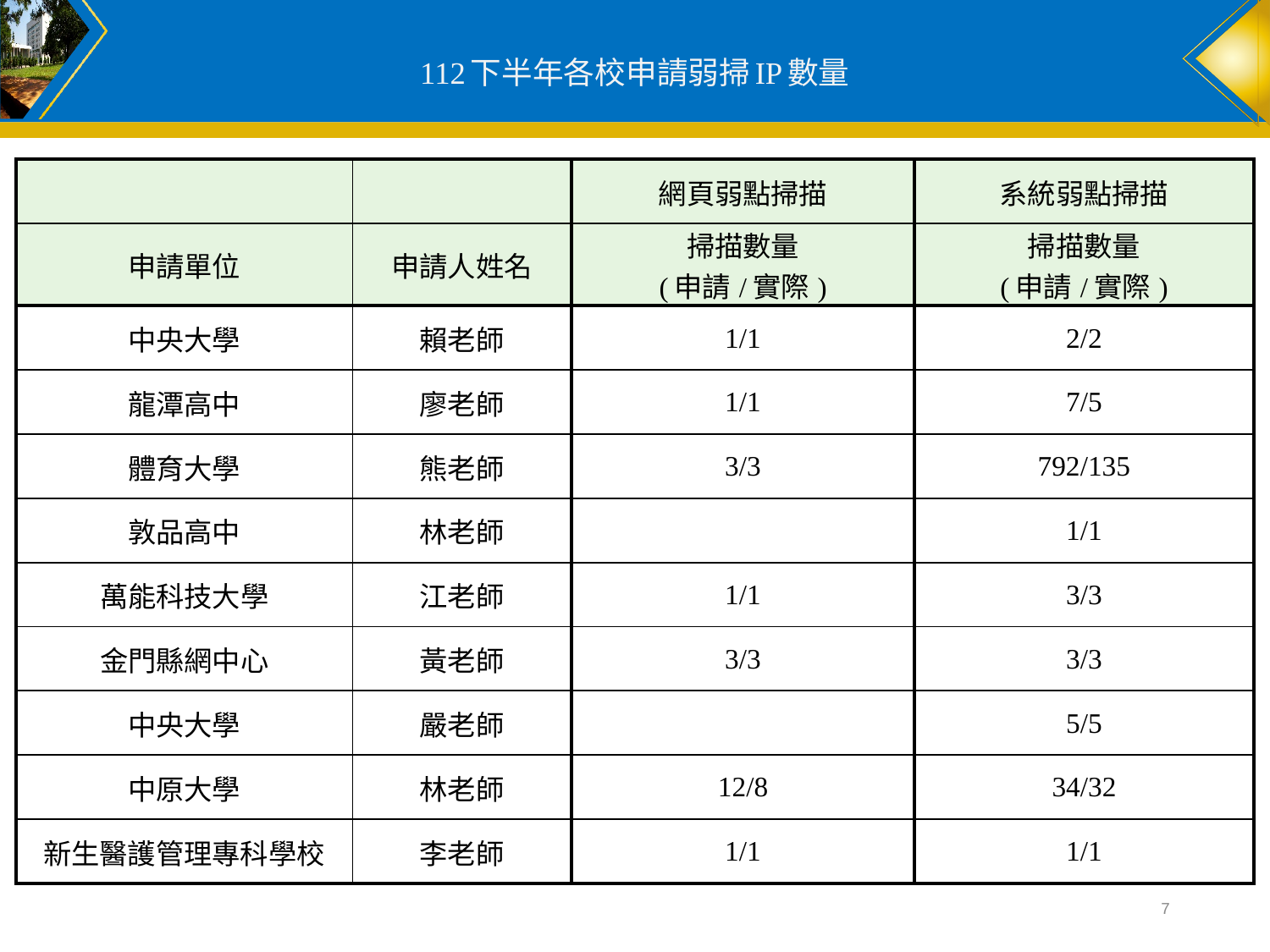

# 112下半年各校申請弱掃IP數量
|  |  | 網頁弱點掃描 | 系統弱點掃描 |
| --- | --- | --- | --- |
| 申請單位 | 申請人姓名 | 掃描數量 (申請/實際) | 掃描數量 (申請/實際) |
| 中央大學 | 賴老師 | 1/1 | 2/2 |
| 龍潭高中 | 廖老師 | 1/1 | 7/5 |
| 體育大學 | 熊老師 | 3/3 | 792/135 |
| 敦品高中 | 林老師 |  | 1/1 |
| 萬能科技大學 | 江老師 | 1/1 | 3/3 |
| 金門縣網中心 | 黃老師 | 3/3 | 3/3 |
| 中央大學 | 嚴老師 |  | 5/5 |
| 中原大學 | 林老師 | 12/8 | 34/32 |
| 新生醫護管理專科學校 | 李老師 | 1/1 | 1/1 |
7